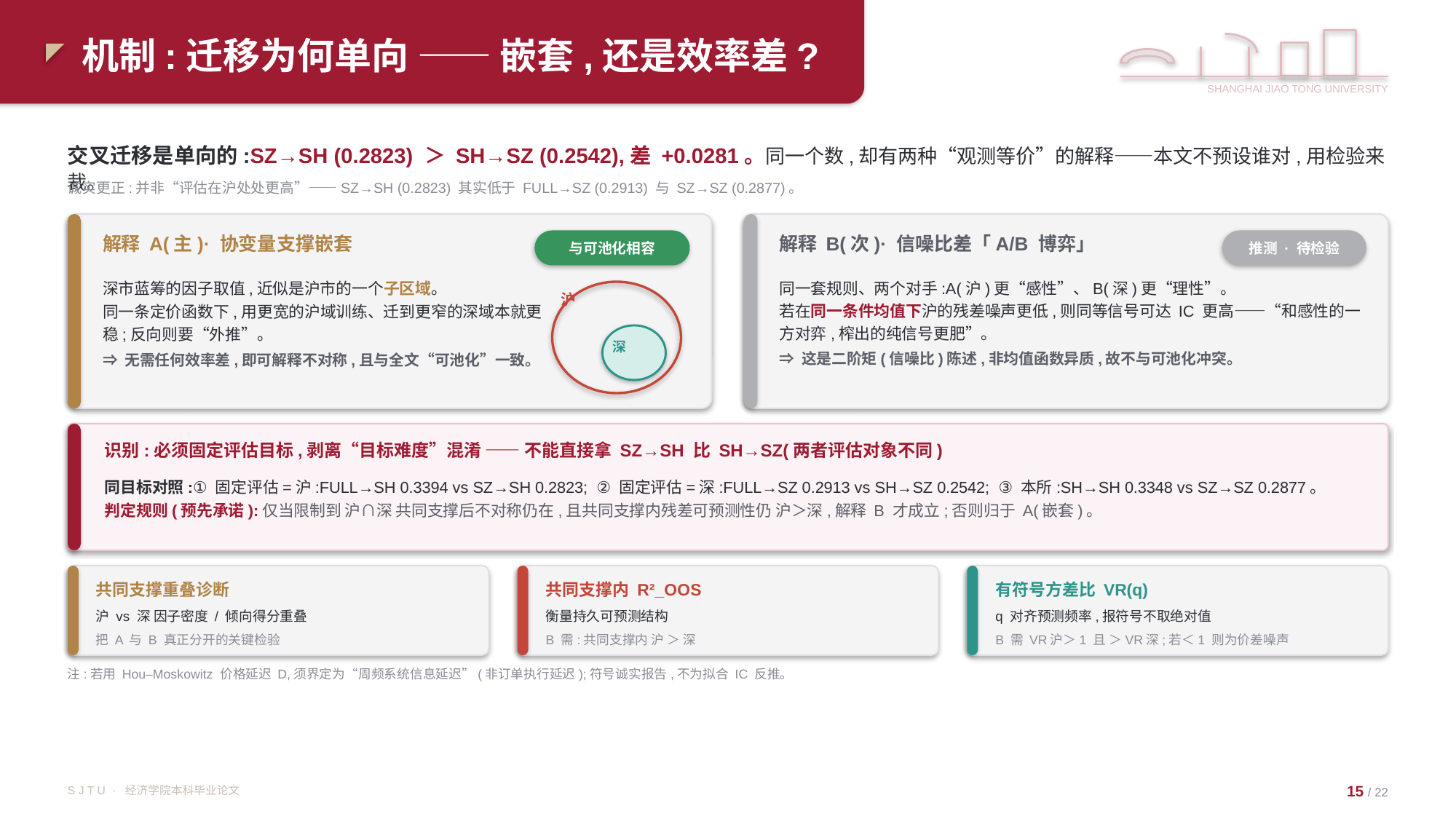

机制:迁移为何单向 —— 嵌套,还是效率差?

SHANGHAI JIAO TONG UNIVERSITY
交叉迁移是单向的:SZ→SH (0.2823) ＞ SH→SZ (0.2542),差 +0.0281。同一个数,却有两种“观测等价”的解释——本文不预设谁对,用检验来裁。
诚实更正:并非“评估在沪处处更高”——SZ→SH (0.2823) 其实低于 FULL→SZ (0.2913) 与 SZ→SZ (0.2877)。

解释 A(主)· 协变量支撑嵌套
解释 B(次)· 信噪比差「A/B 博弈」
与可池化相容
推测 · 待检验
深市蓝筹的因子取值,近似是沪市的一个子区域。
同一条定价函数下,用更宽的沪域训练、迁到更窄的深域本就更稳;反向则要“外推”。
⇒ 无需任何效率差,即可解释不对称,且与全文“可池化”一致。
同一套规则、两个对手:A(沪)更“感性”、B(深)更“理性”。
若在同一条件均值下沪的残差噪声更低,则同等信号可达 IC 更高——“和感性的一方对弈,榨出的纯信号更肥”。
⇒ 这是二阶矩(信噪比)陈述,非均值函数异质,故不与可池化冲突。

沪

深

识别:必须固定评估目标,剥离“目标难度”混淆 —— 不能直接拿 SZ→SH 比 SH→SZ(两者评估对象不同)
同目标对照:① 固定评估=沪:FULL→SH 0.3394 vs SZ→SH 0.2823;  ② 固定评估=深:FULL→SZ 0.2913 vs SH→SZ 0.2542;  ③ 本所:SH→SH 0.3348 vs SZ→SZ 0.2877。
判定规则(预先承诺):仅当限制到 沪∩深 共同支撑后不对称仍在,且共同支撑内残差可预测性仍 沪＞深,解释 B 才成立;否则归于 A(嵌套)。

共同支撑重叠诊断
共同支撑内 R²_OOS
有符号方差比 VR(q)
沪 vs 深 因子密度 / 倾向得分重叠
衡量持久可预测结构
q 对齐预测频率,报符号不取绝对值
把 A 与 B 真正分开的关键检验
B 需:共同支撑内 沪 ＞ 深
B 需 VR沪＞1 且 ＞VR深;若＜1 则为价差噪声
注:若用 Hou–Moskowitz 价格延迟 D,须界定为“周频系统信息延迟”(非订单执行延迟);符号诚实报告,不为拟合 IC 反推。
S J T U  ·  经济学院本科毕业论文
15 / 22